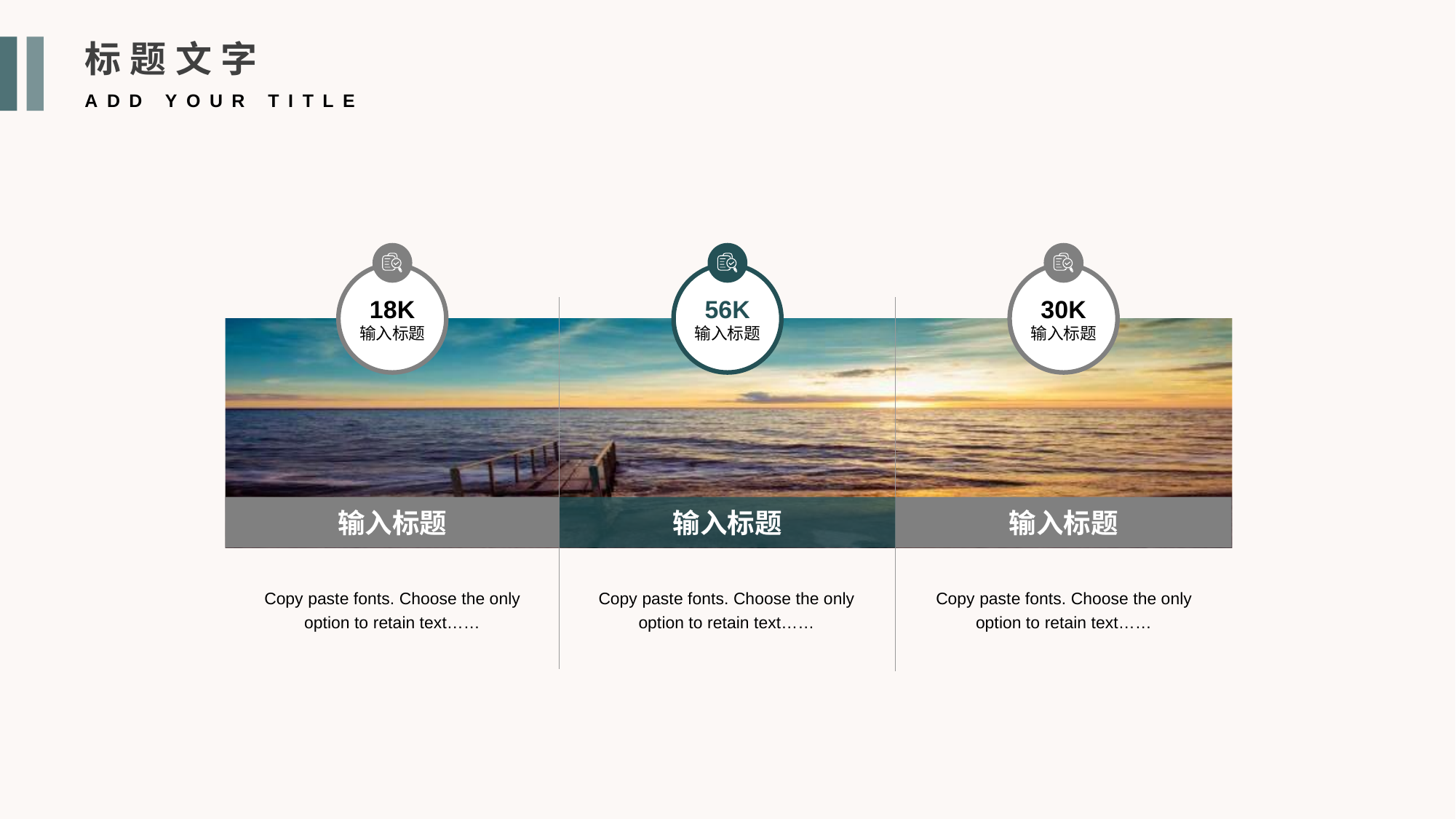

标题文字
ADD YOUR TITLE

18K
输入标题
56K
输入标题
30K
输入标题

输入标题
输入标题
输入标题
Copy paste fonts. Choose the only option to retain text……
Copy paste fonts. Choose the only option to retain text……
Copy paste fonts. Choose the only option to retain text……